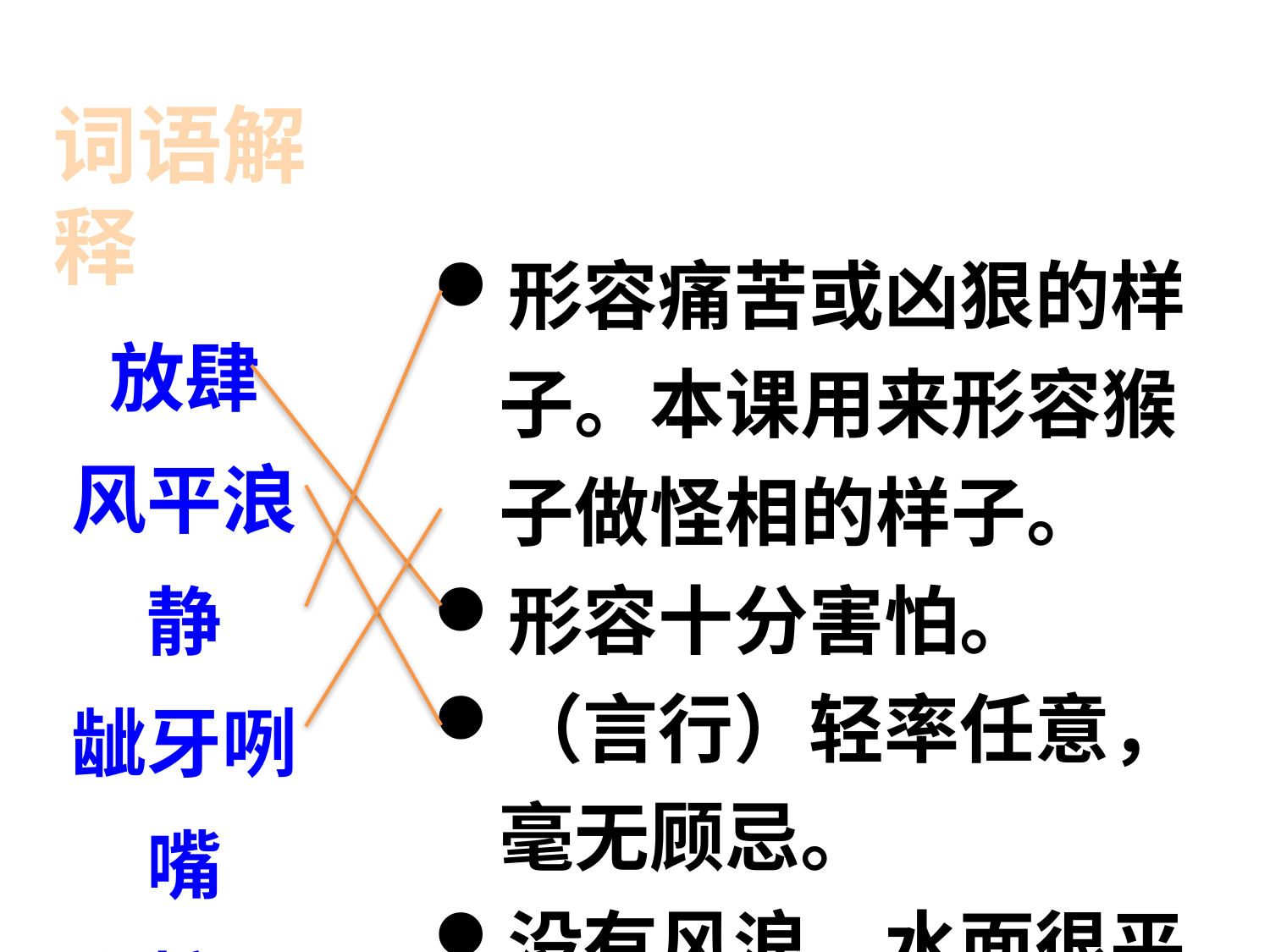

词语解释
形容痛苦或凶狠的样子。本课用来形容猴子做怪相的样子。
形容十分害怕。
（言行）轻率任意，毫无顾忌。
没有风浪，水面很平静，比喻平静无事。
放肆
风平浪静
龇牙咧嘴
心惊胆战